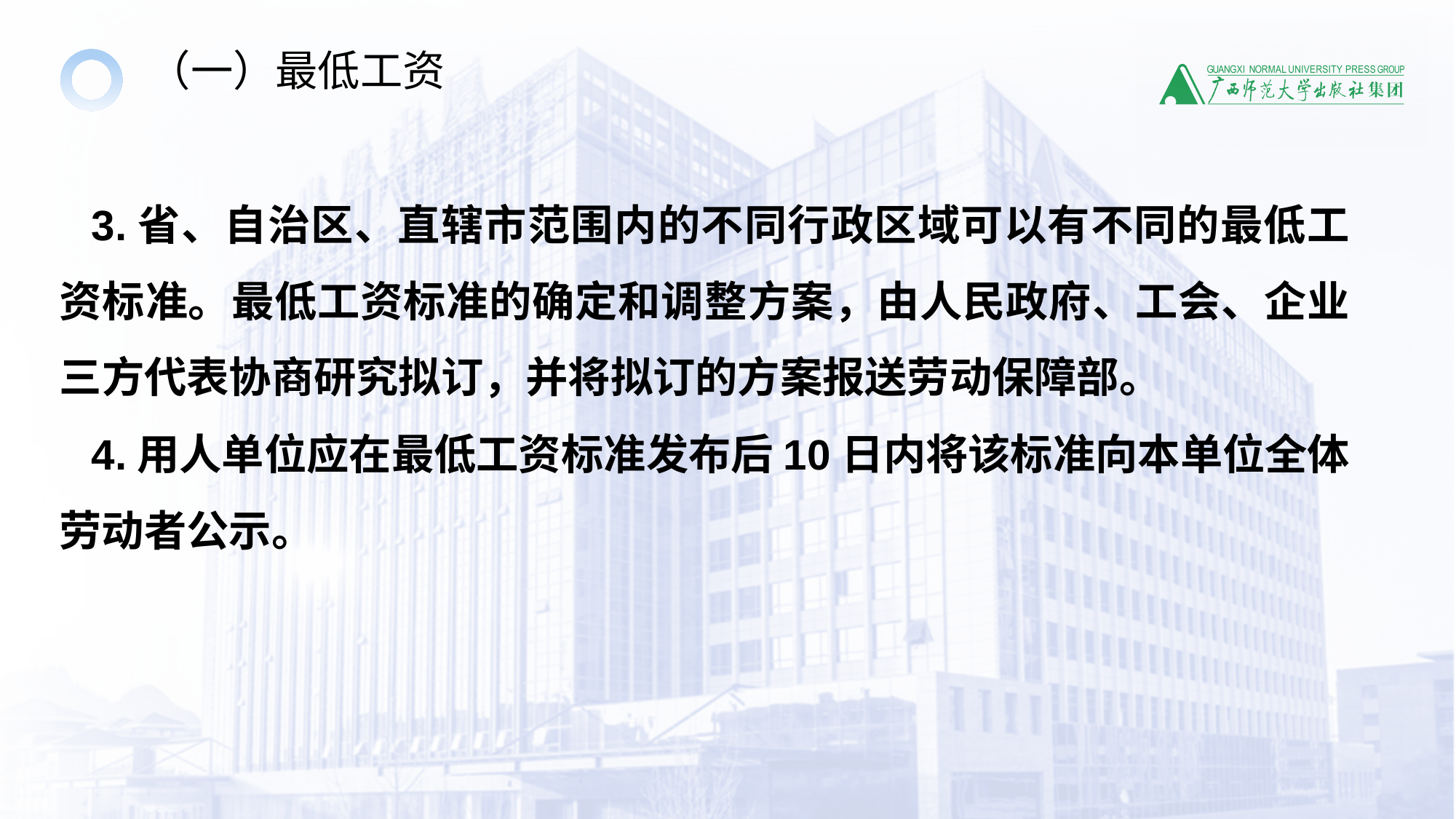

（一）最低工资

3.省、自治区、直辖市范围内的不同行政区域可以有不同的最低工资标准。最低工资标准的确定和调整方案，由人民政府、工会、企业三方代表协商研究拟订，并将拟订的方案报送劳动保障部。
4.用人单位应在最低工资标准发布后10日内将该标准向本单位全体劳动者公示。